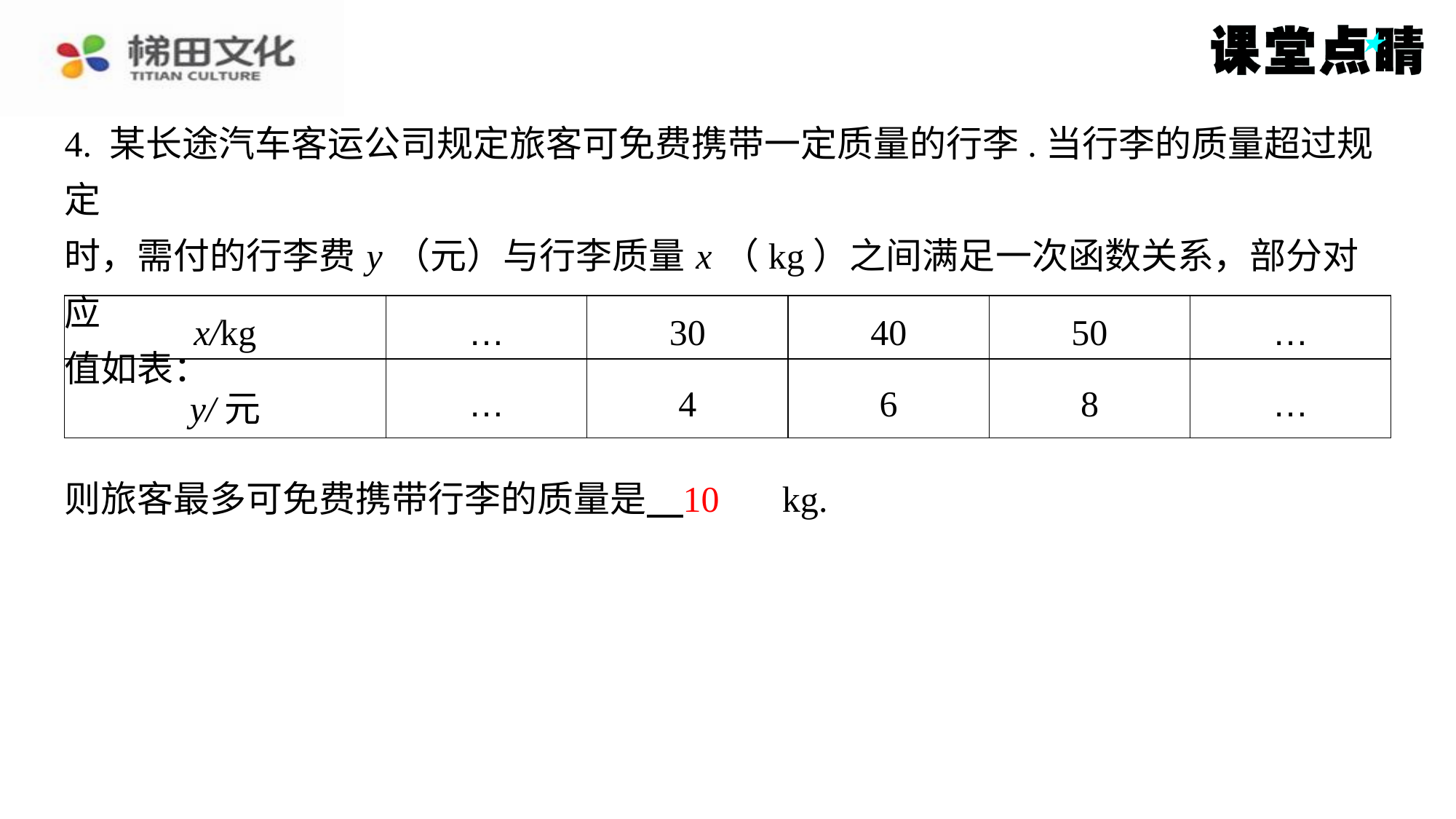

4. 某长途汽车客运公司规定旅客可免费携带一定质量的行李.当行李的质量超过规定
时，需付的行李费 y （元）与行李质量 x （kg）之间满足一次函数关系，部分对应
值如表：
| x/kg | … | 30 | 40 | 50 | … |
| --- | --- | --- | --- | --- | --- |
| y/元 | … | 4 | 6 | 8 | … |
10
则旅客最多可免费携带行李的质量是 　10　kg.